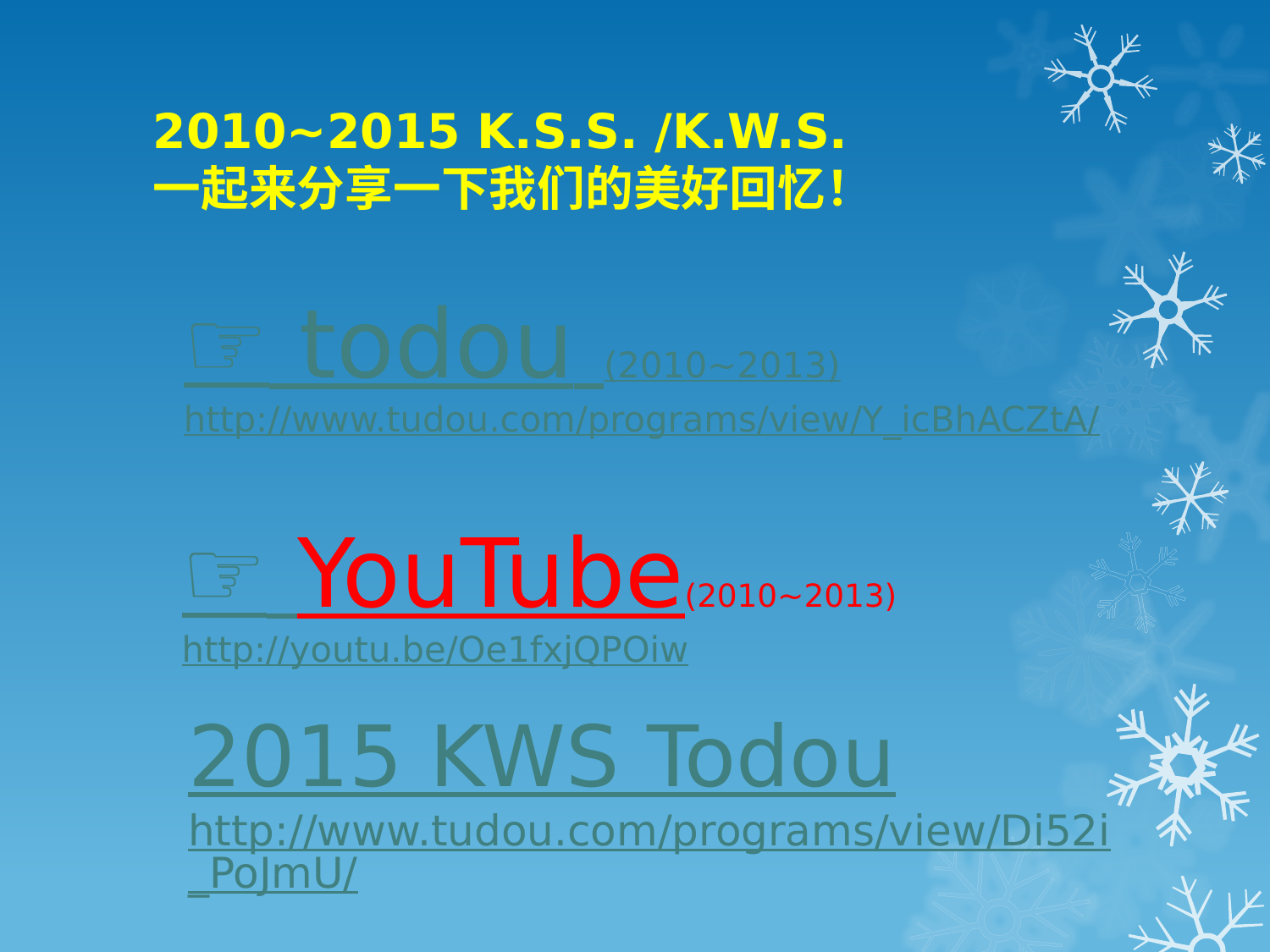

# 2010~2015 K.S.S. /K.W.S. 一起来分享一下我们的美好回忆！
☞ todou (2010~2013)
http://www.tudou.com/programs/view/Y_icBhACZtA/
☞ YouTube(2010~2013)
http://youtu.be/Oe1fxjQPOiw
2015 KWS Todou
http://www.tudou.com/programs/view/Di52i_PoJmU/